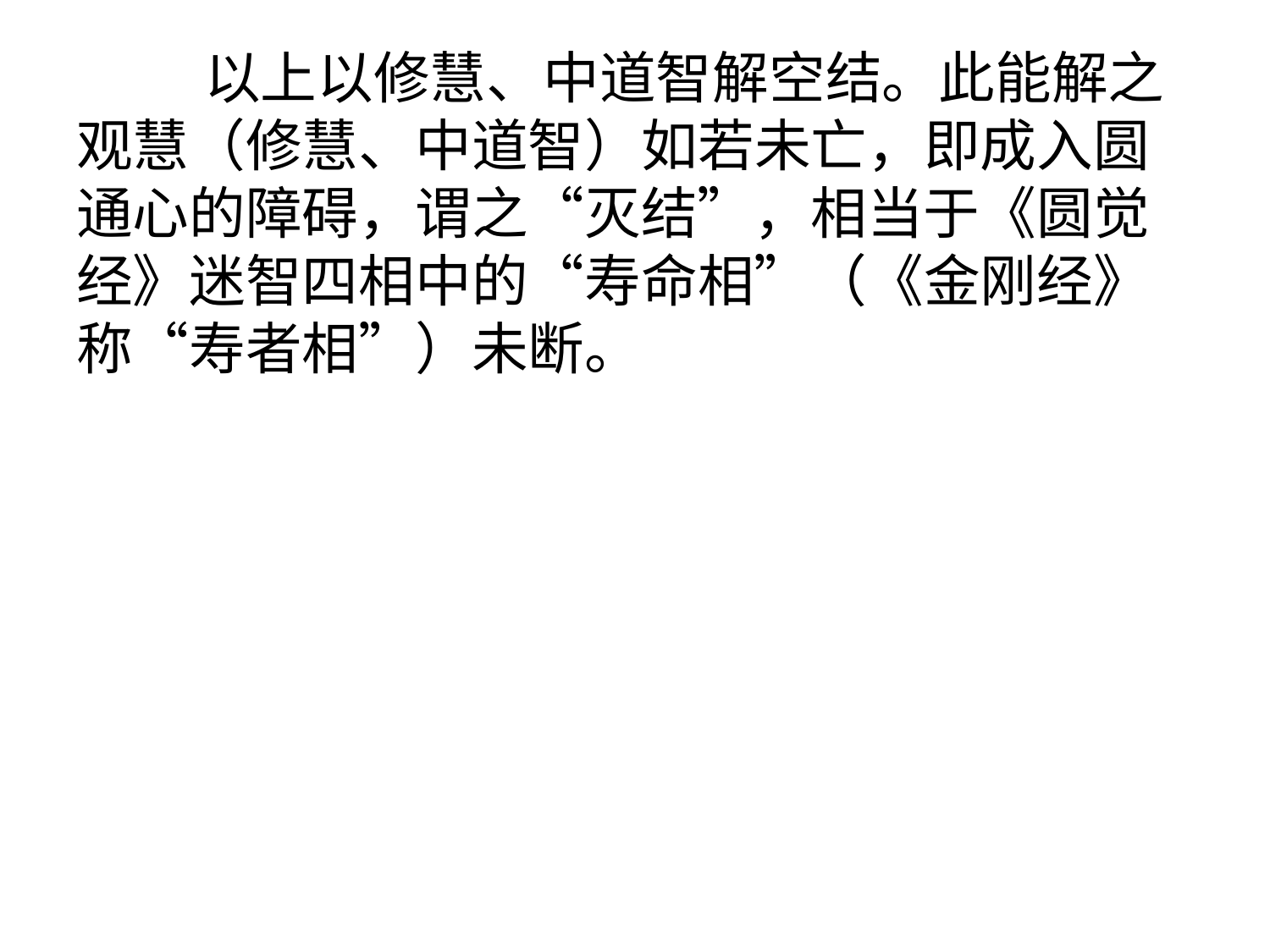

以上以修慧、中道智解空结。此能解之观慧（修慧、中道智）如若未亡，即成入圆通心的障碍，谓之“灭结”，相当于《圆觉经》迷智四相中的“寿命相”（《金刚经》称“寿者相”）未断。